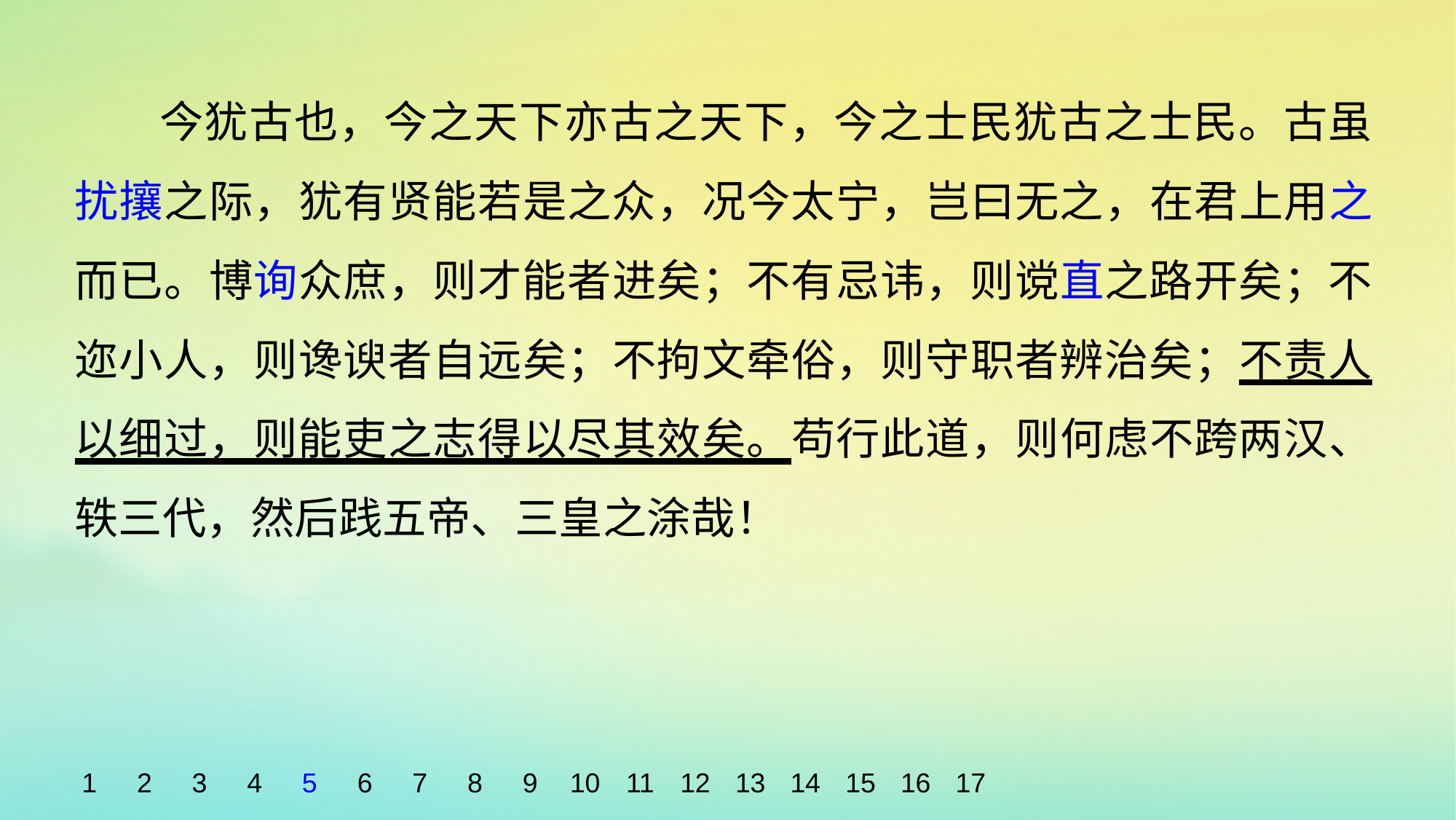

今犹古也，今之天下亦古之天下，今之士民犹古之士民。古虽扰攘之际，犹有贤能若是之众，况今太宁，岂曰无之，在君上用之而已。博询众庶，则才能者进矣；不有忌讳，则谠直之路开矣；不迩小人，则谗谀者自远矣；不拘文牵俗，则守职者辨治矣；不责人以细过，则能吏之志得以尽其效矣。苟行此道，则何虑不跨两汉、轶三代，然后践五帝、三皇之涂哉！
1
2
3
4
5
6
7
8
9
10
11
12
13
14
15
16
17